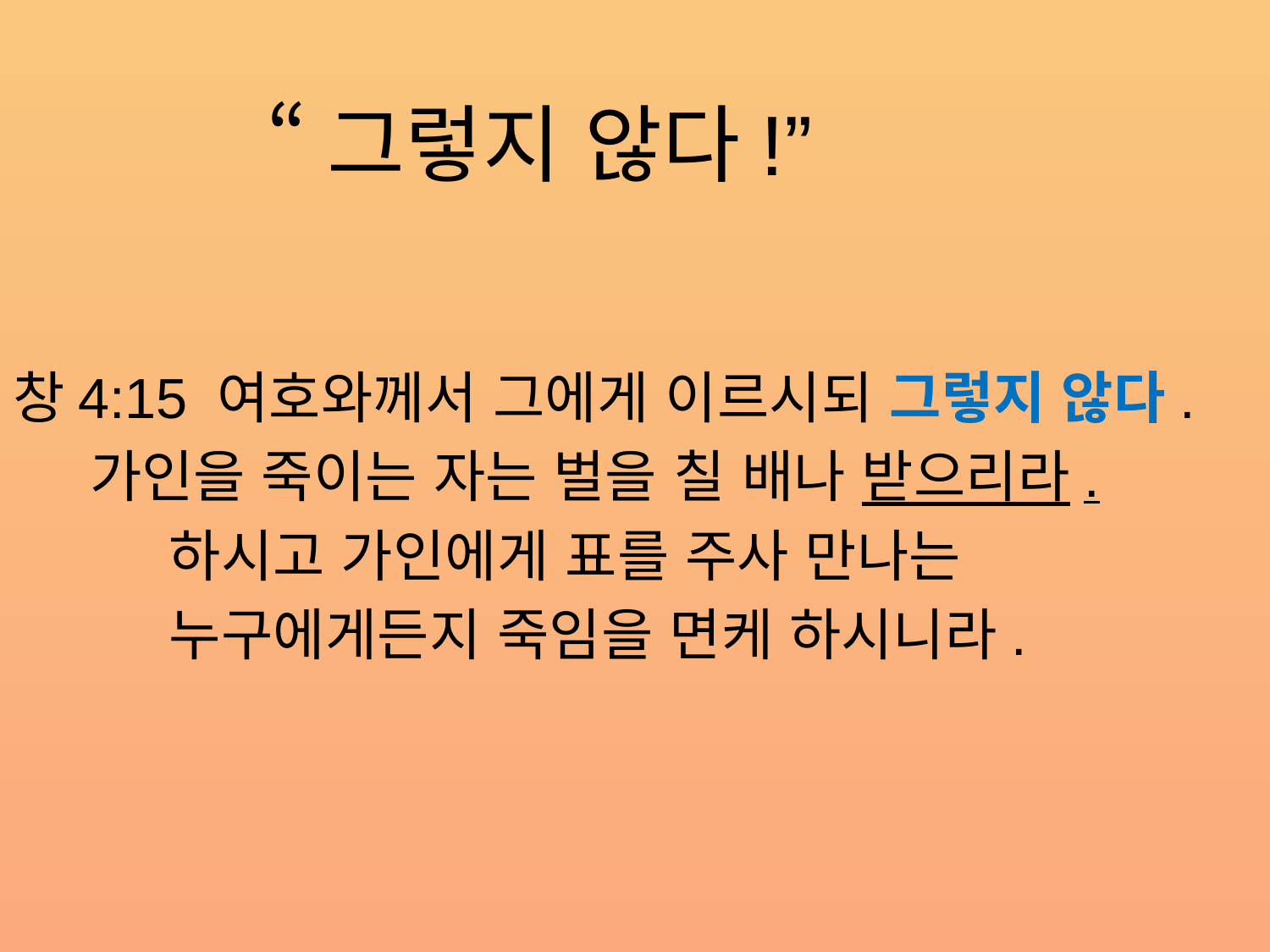

“그렇지 않다!”

창4:15 여호와께서 그에게 이르시되 그렇지 않다.
    가인을 죽이는 자는 벌을 칠 배나 받으리라.
         하시고 가인에게 표를 주사 만나는
         누구에게든지 죽임을 면케 하시니라.
#